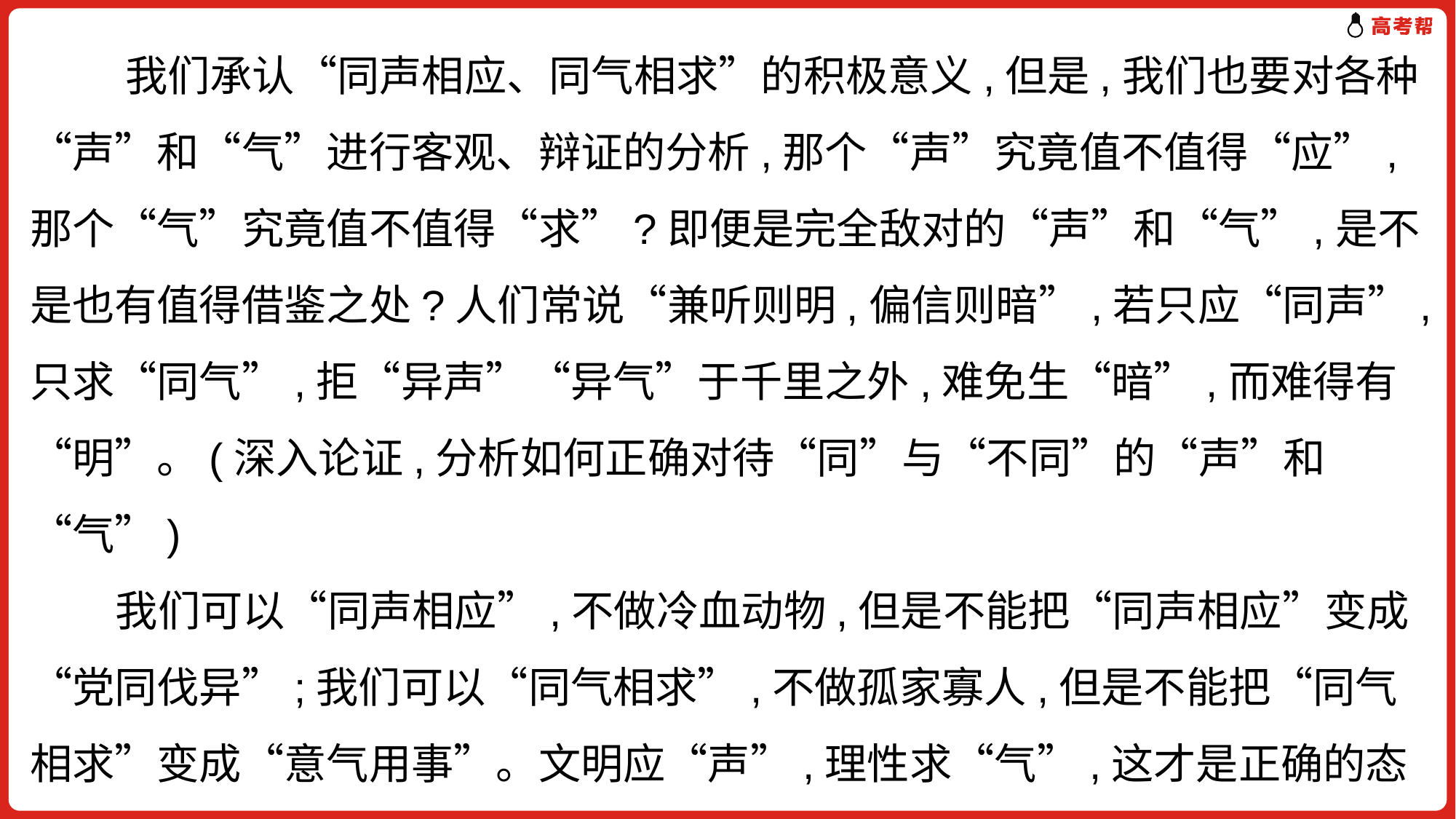

我们承认“同声相应、同气相求”的积极意义,但是,我们也要对各种“声”和“气”进行客观、辩证的分析,那个“声”究竟值不值得“应”,那个“气”究竟值不值得“求”?即便是完全敌对的“声”和“气”,是不是也有值得借鉴之处?人们常说“兼听则明,偏信则暗”,若只应“同声”,只求“同气”,拒“异声”“异气”于千里之外,难免生“暗”,而难得有“明”。(深入论证,分析如何正确对待“同”与“不同”的“声”和“气”)
        我们可以“同声相应”,不做冷血动物,但是不能把“同声相应”变成“党同伐异”;我们可以“同气相求”,不做孤家寡人,但是不能把“同气相求”变成“意气用事”。文明应“声”,理性求“气”,这才是正确的态度。(总结全文,照应标题)